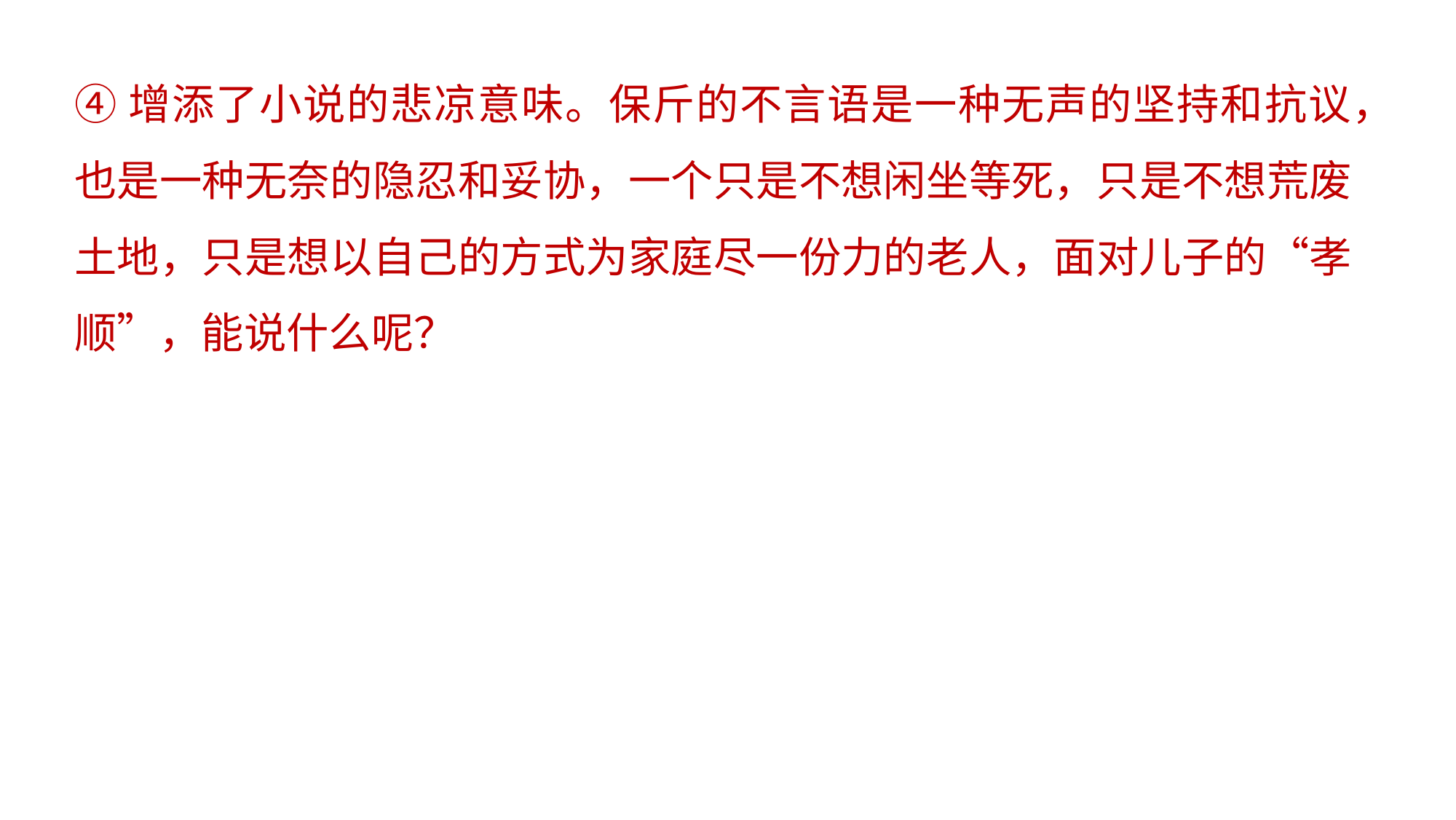

④增添了小说的悲凉意味。保斤的不言语是一种无声的坚持和抗议，也是一种无奈的隐忍和妥协，一个只是不想闲坐等死，只是不想荒废土地，只是想以自己的方式为家庭尽一份力的老人，面对儿子的“孝顺”，能说什么呢？